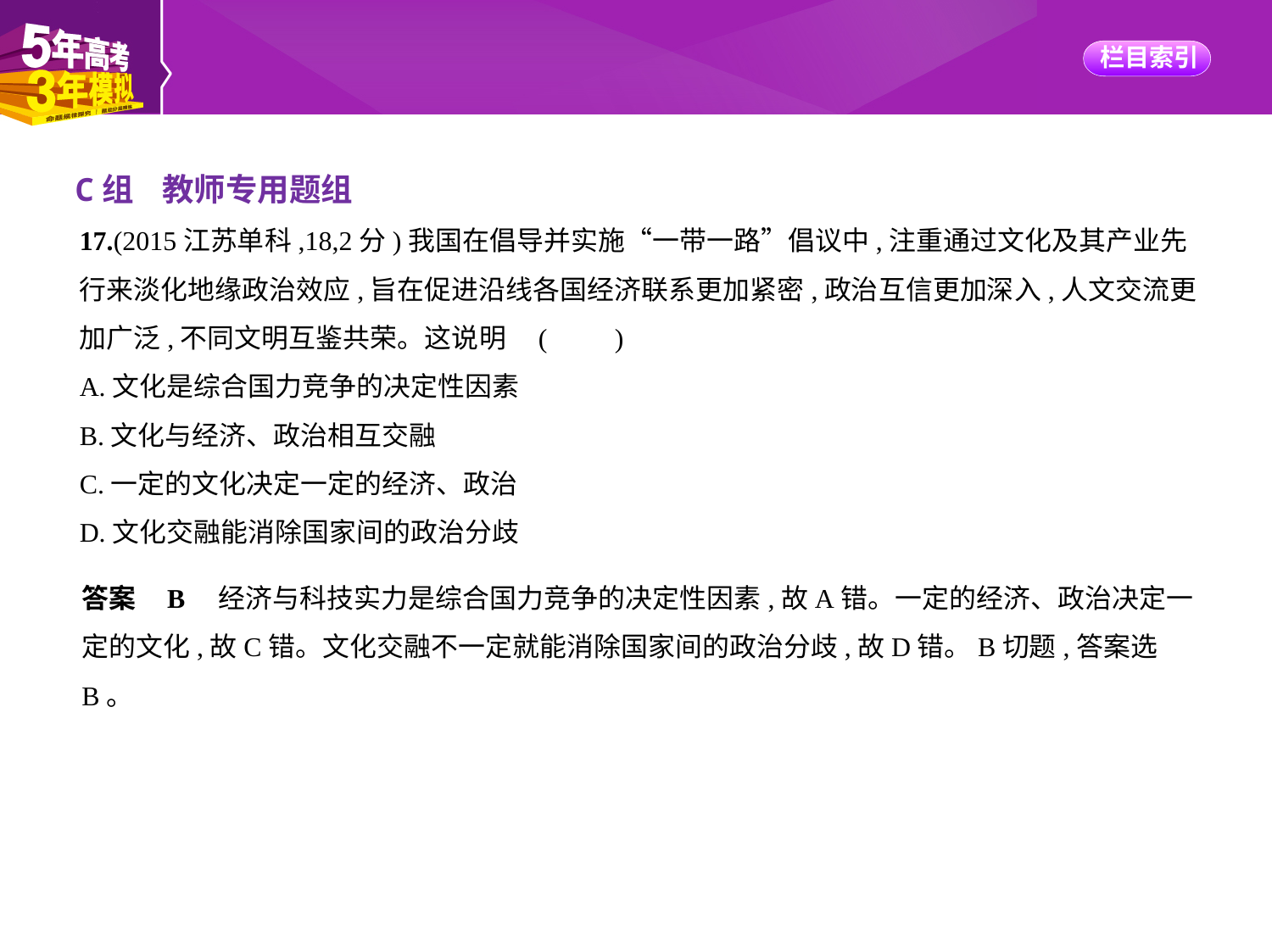

C组    教师专用题组
17.(2015江苏单科,18,2分)我国在倡导并实施“一带一路”倡议中,注重通过文化及其产业先
行来淡化地缘政治效应,旨在促进沿线各国经济联系更加紧密,政治互信更加深入,人文交流更
加广泛,不同文明互鉴共荣。这说明 (　　)
A.文化是综合国力竞争的决定性因素
B.文化与经济、政治相互交融
C.一定的文化决定一定的经济、政治
D.文化交融能消除国家间的政治分歧
答案    B　经济与科技实力是综合国力竞争的决定性因素,故A错。一定的经济、政治决定一
定的文化,故C错。文化交融不一定就能消除国家间的政治分歧,故D错。B切题,答案选B。